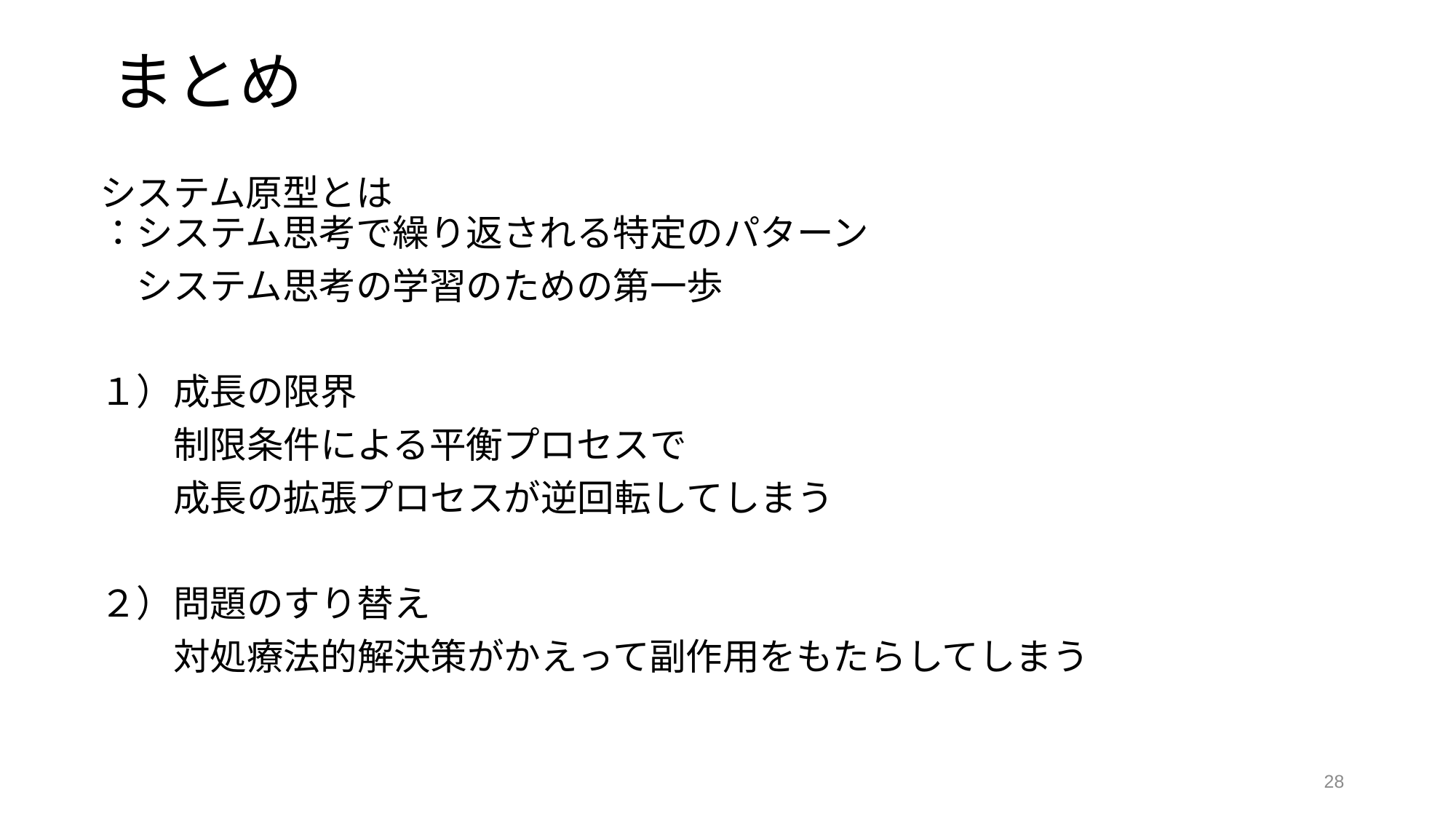

# まとめ
システム原型とは
：システム思考で繰り返される特定のパターン
　システム思考の学習のための第一歩

１）成長の限界
　　制限条件による平衡プロセスで
　　成長の拡張プロセスが逆回転してしまう

２）問題のすり替え
　　対処療法的解決策がかえって副作用をもたらしてしまう

28